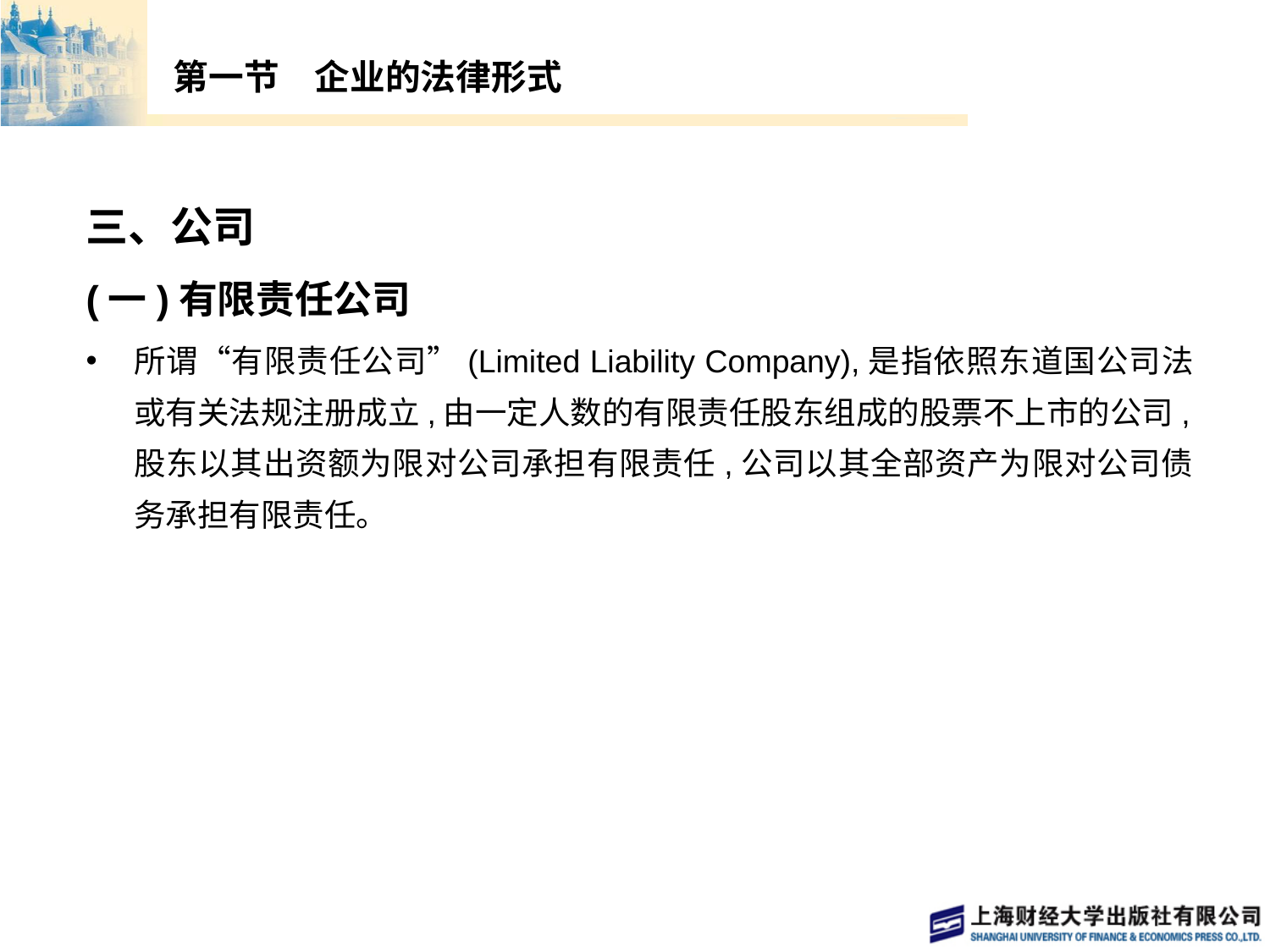

# 第一节　企业的法律形式
三、公司
(一)有限责任公司
所谓“有限责任公司”(Limited Liability Company),是指依照东道国公司法或有关法规注册成立,由一定人数的有限责任股东组成的股票不上市的公司,股东以其出资额为限对公司承担有限责任,公司以其全部资产为限对公司债务承担有限责任。